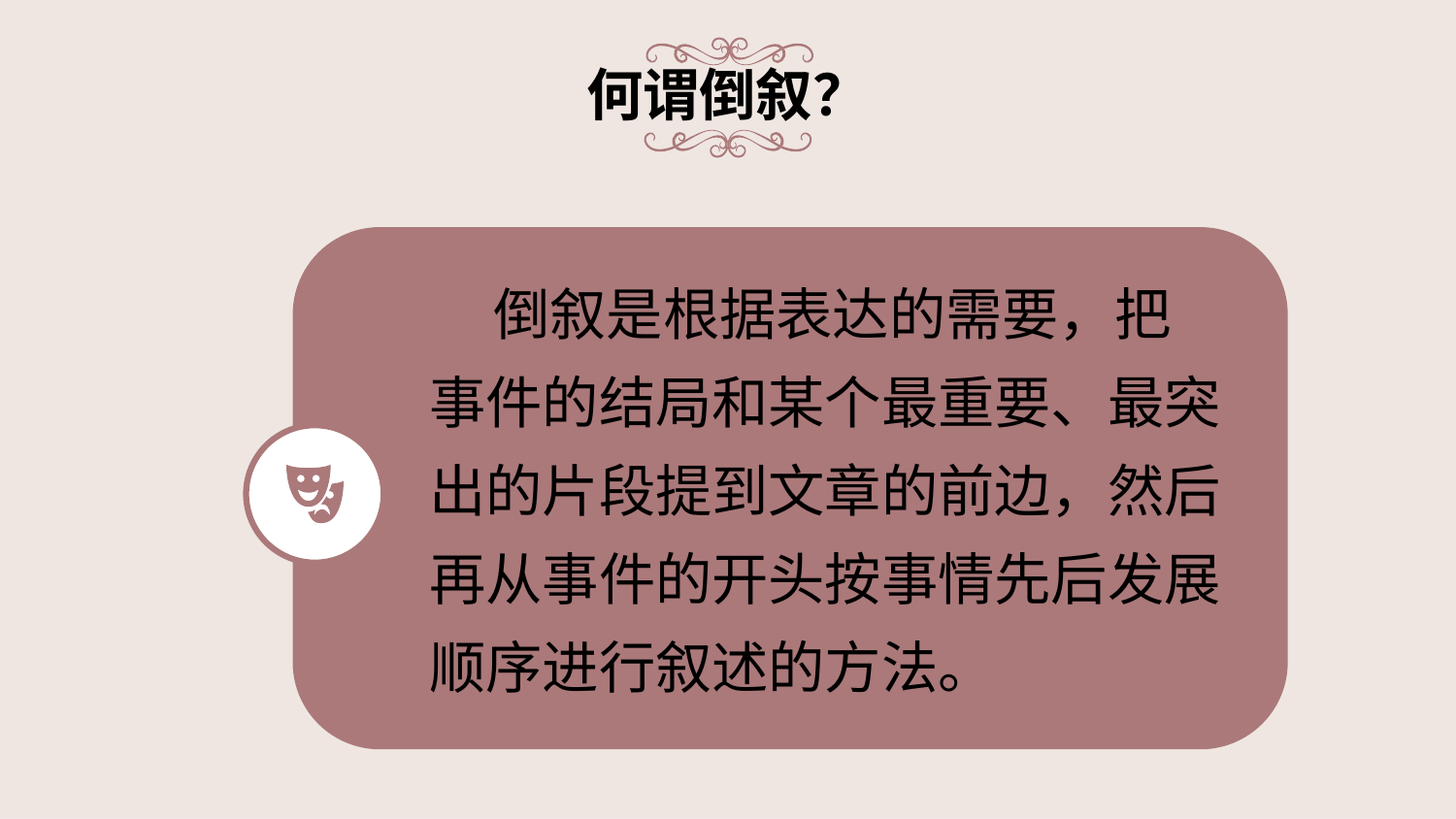

# 何谓倒叙？

    倒叙是根据表达的需要，把事件的结局和某个最重要、最突出的片段提到文章的前边，然后再从事件的开头按事情先后发展顺序进行叙述的方法。
标题